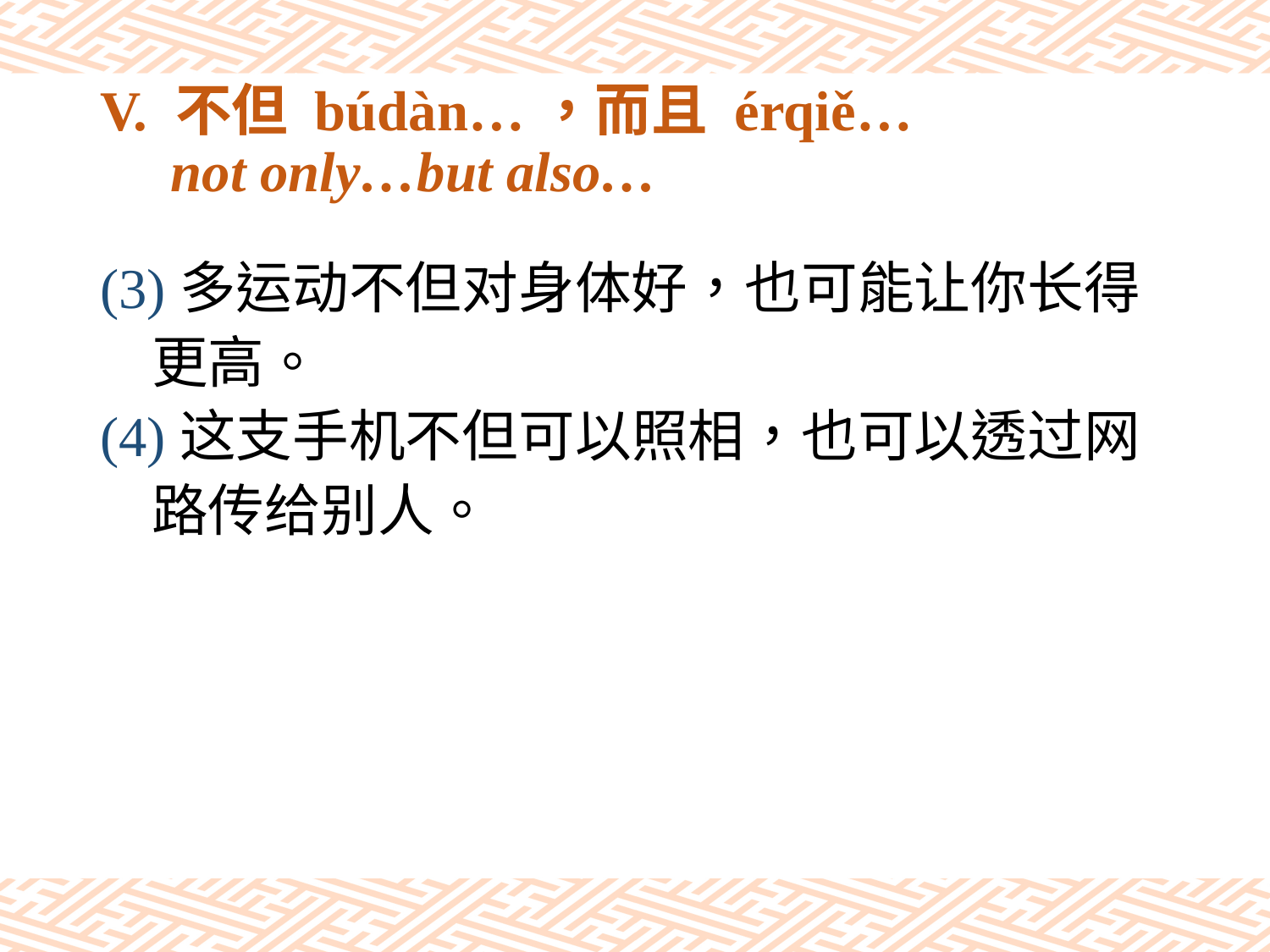

# V. 不但 búdàn…，而且 érqiě… not only…but also…
(3)多运动不但对身体好，也可能让你长得
   更高。
(4)这支手机不但可以照相，也可以透过网
   路传给别人。